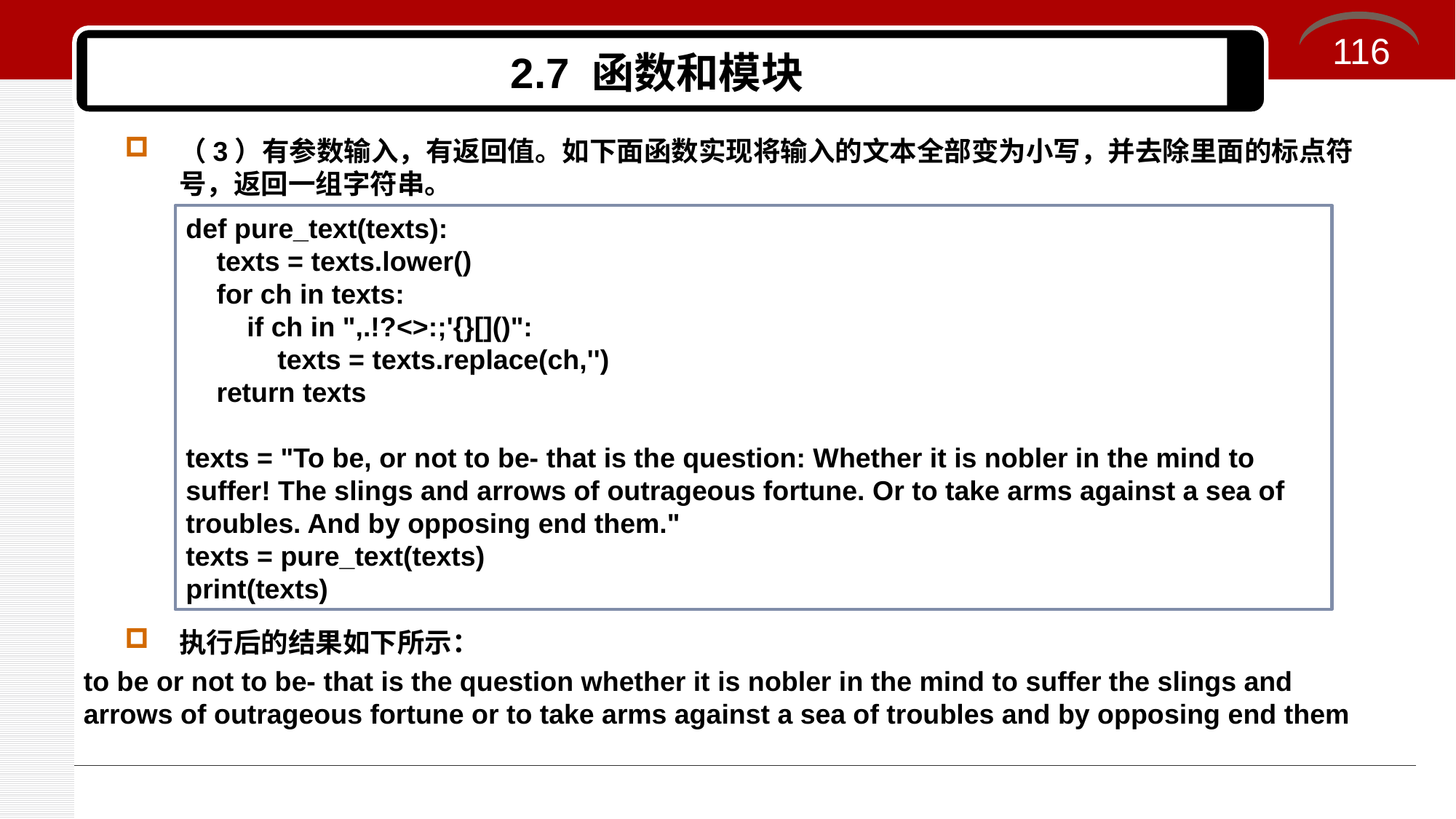

116
# 2.7 函数和模块
（3）有参数输入，有返回值。如下面函数实现将输入的文本全部变为小写，并去除里面的标点符号，返回一组字符串。

执行后的结果如下所示：
to be or not to be- that is the question whether it is nobler in the mind to suffer the slings and arrows of outrageous fortune or to take arms against a sea of troubles and by opposing end them

def pure_text(texts):
    texts = texts.lower()
    for ch in texts:
        if ch in ",.!?<>:;'{}[]()":
            texts = texts.replace(ch,'')
    return texts

texts = "To be, or not to be- that is the question: Whether it is nobler in the mind to suffer! The slings and arrows of outrageous fortune. Or to take arms against a sea of troubles. And by opposing end them."
texts = pure_text(texts)
print(texts)